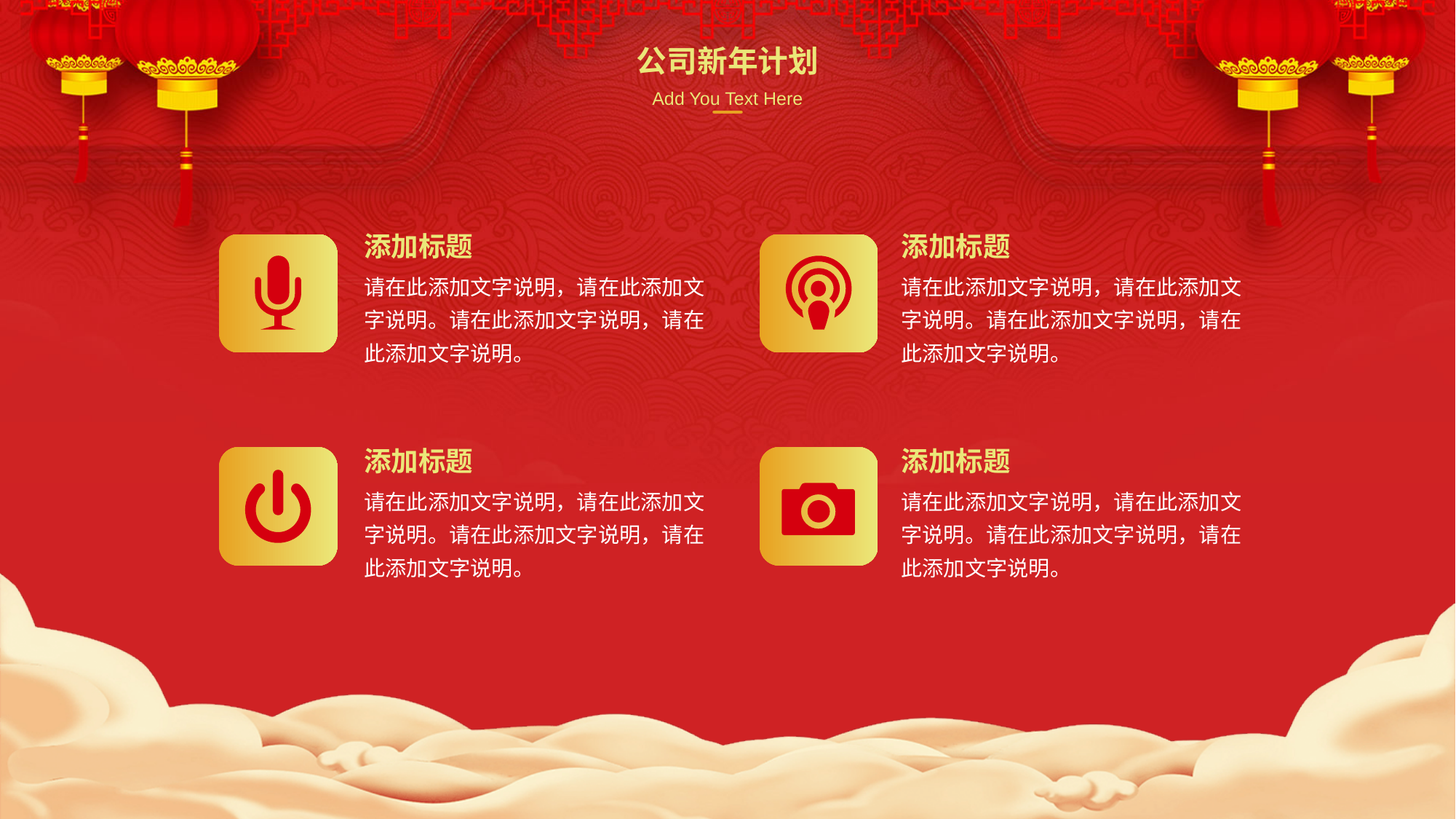

公司新年计划
Add You Text Here
添加标题

请在此添加文字说明，请在此添加文字说明。请在此添加文字说明，请在此添加文字说明。
添加标题

请在此添加文字说明，请在此添加文字说明。请在此添加文字说明，请在此添加文字说明。
添加标题

请在此添加文字说明，请在此添加文字说明。请在此添加文字说明，请在此添加文字说明。
添加标题

请在此添加文字说明，请在此添加文字说明。请在此添加文字说明，请在此添加文字说明。